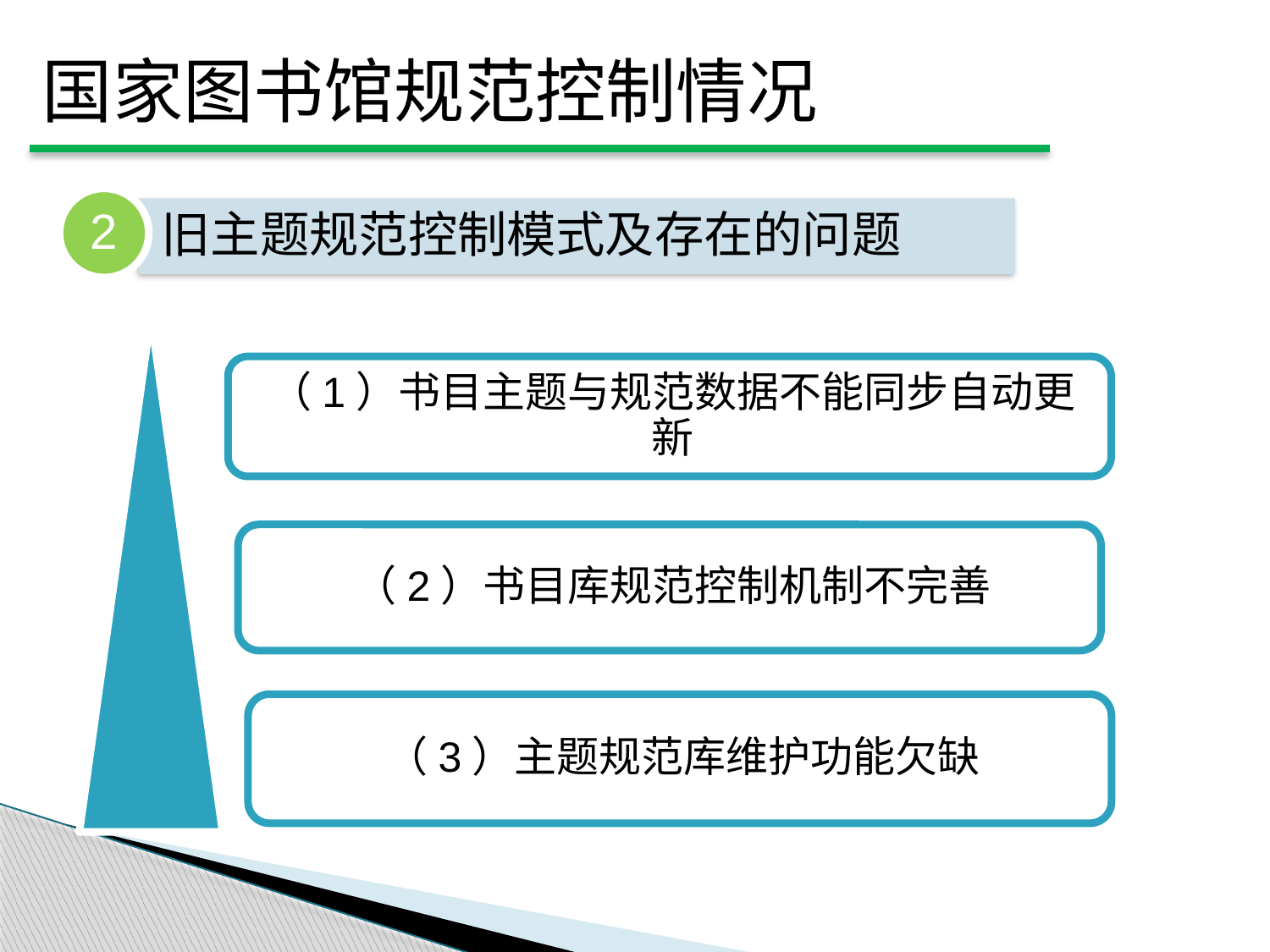

国家图书馆规范控制情况
2
旧主题规范控制模式及存在的问题
（1）书目主题与规范数据不能同步自动更新
（2）书目库规范控制机制不完善
（3）主题规范库维护功能欠缺